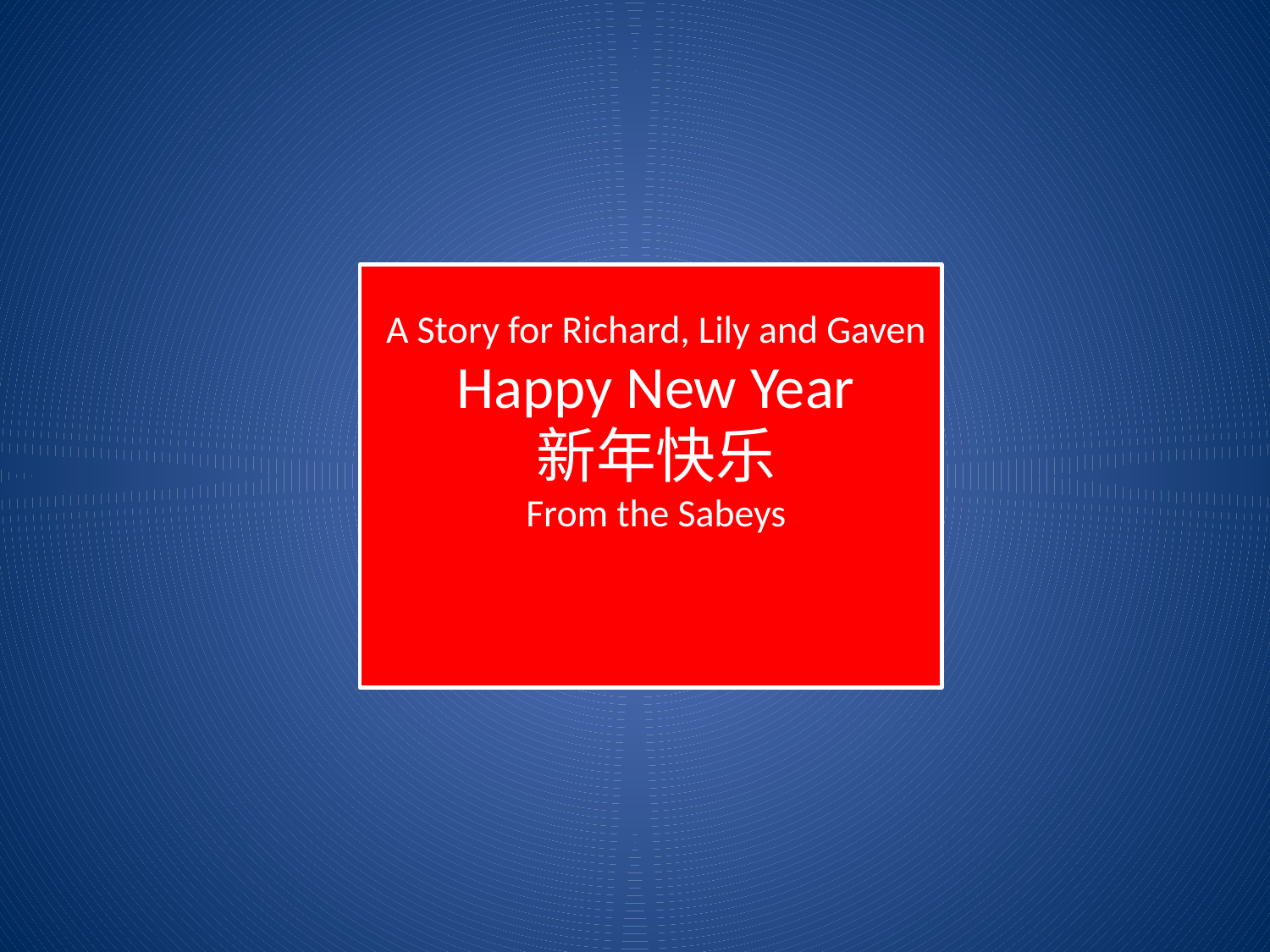

A Story for Richard, Lily and Gaven
Happy New Year
新年快乐
From the Sabeys